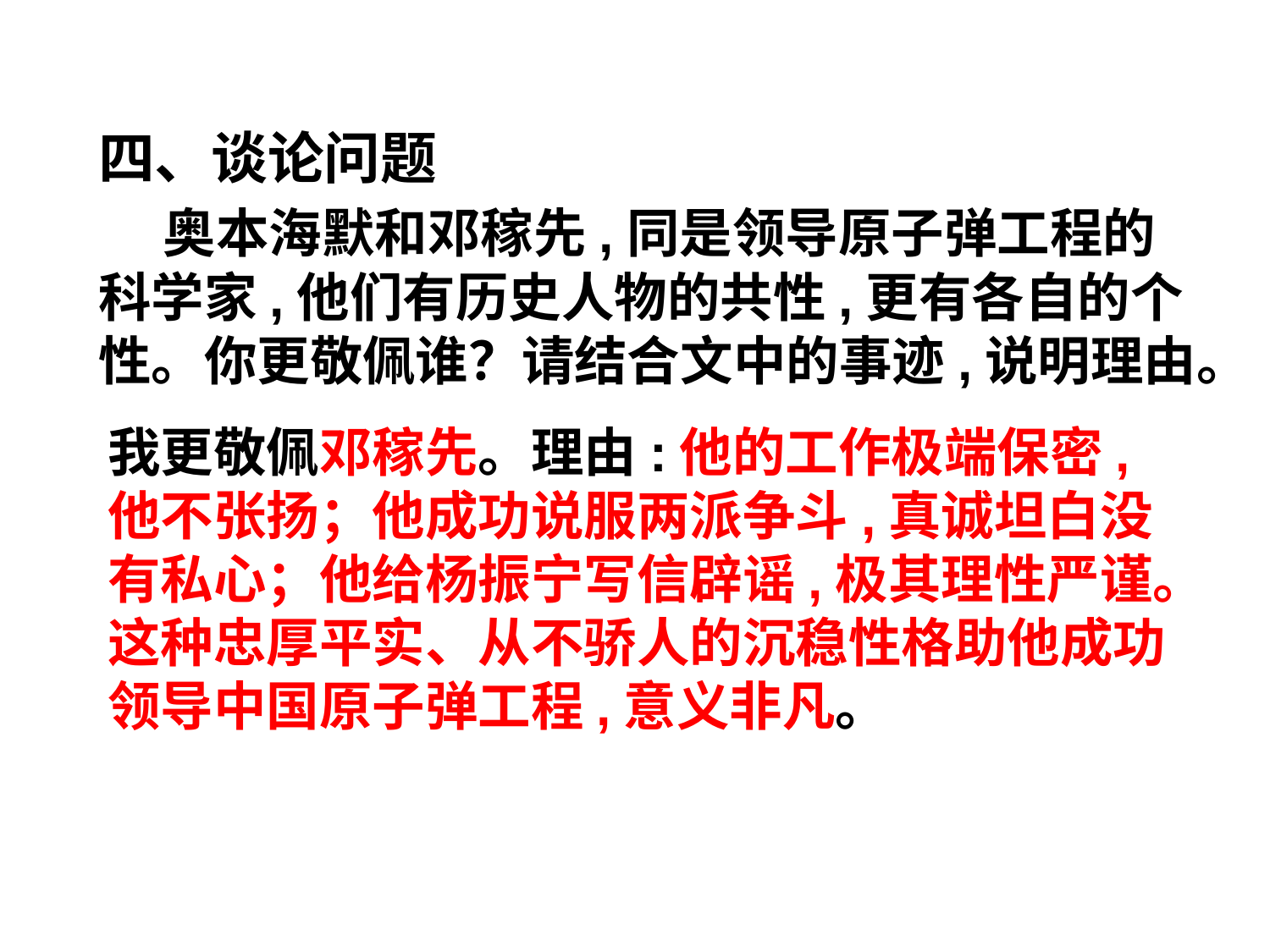

四、谈论问题
    奥本海默和邓稼先,同是领导原子弹工程的科学家,他们有历史人物的共性,更有各自的个性。你更敬佩谁？请结合文中的事迹,说明理由。
我更敬佩邓稼先。理由:他的工作极端保密,他不张扬；他成功说服两派争斗,真诚坦白没有私心；他给杨振宁写信辟谣,极其理性严谨。这种忠厚平实、从不骄人的沉稳性格助他成功领导中国原子弹工程,意义非凡。